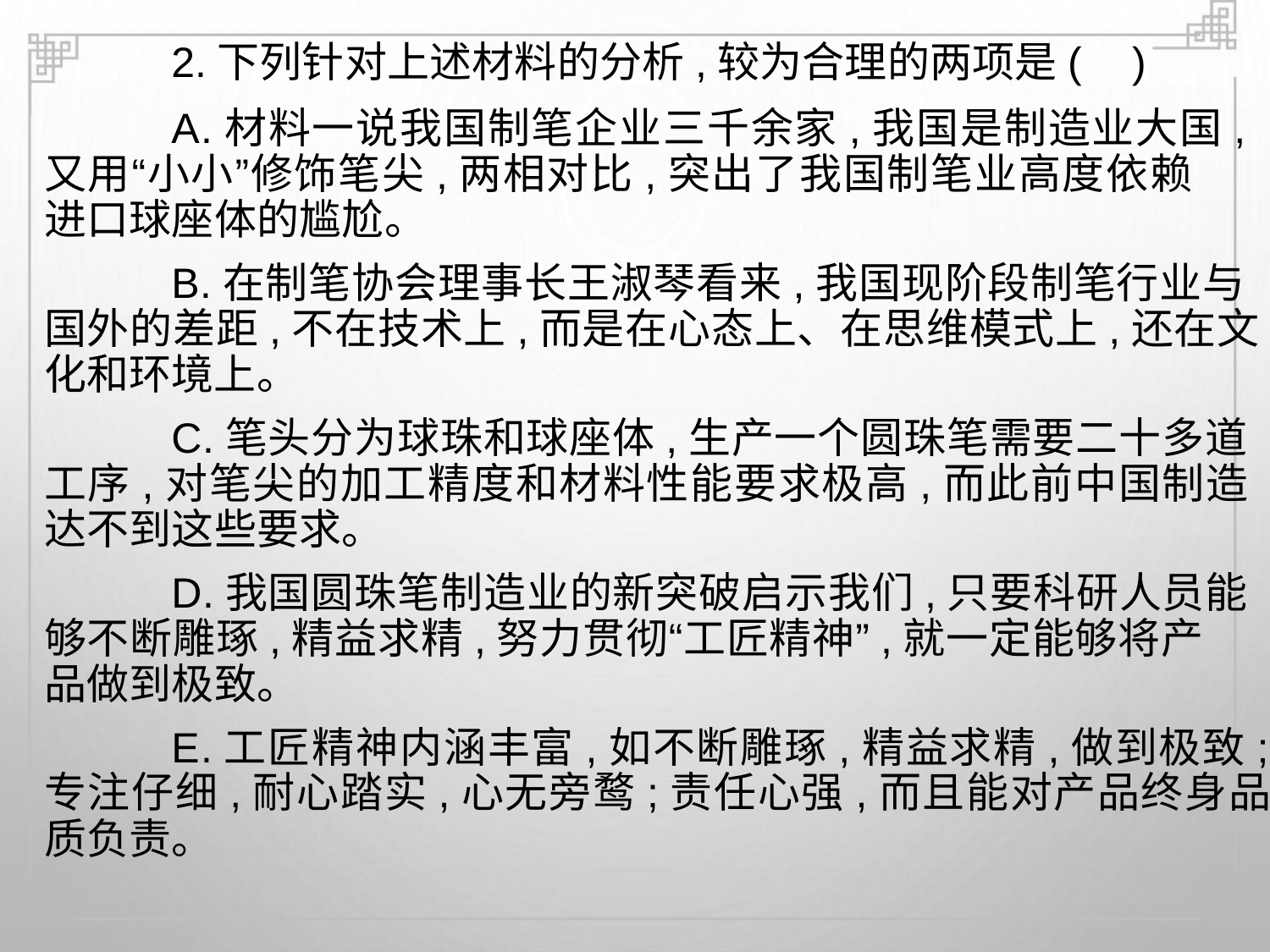

2.下列针对上述材料的分析,较为合理的两项是( )
A.材料一说我国制笔企业三千余家,我国是制造业大国,
又用“小小”修饰笔尖,两相对比,突出了我国制笔业高度依赖
进口球座体的尴尬。
B.在制笔协会理事长王淑琴看来,我国现阶段制笔行业与
国外的差距,不在技术上,而是在心态上、在思维模式上,还在文
化和环境上。
C.笔头分为球珠和球座体,生产一个圆珠笔需要二十多道
工序,对笔尖的加工精度和材料性能要求极高,而此前中国制造
达不到这些要求。
D.我国圆珠笔制造业的新突破启示我们,只要科研人员能
够不断雕琢,精益求精,努力贯彻“工匠精神”,就一定能够将产
品做到极致。
E.工匠精神内涵丰富,如不断雕琢,精益求精,做到极致;
专注仔细,耐心踏实,心无旁鹜;责任心强,而且能对产品终身品
质负责。